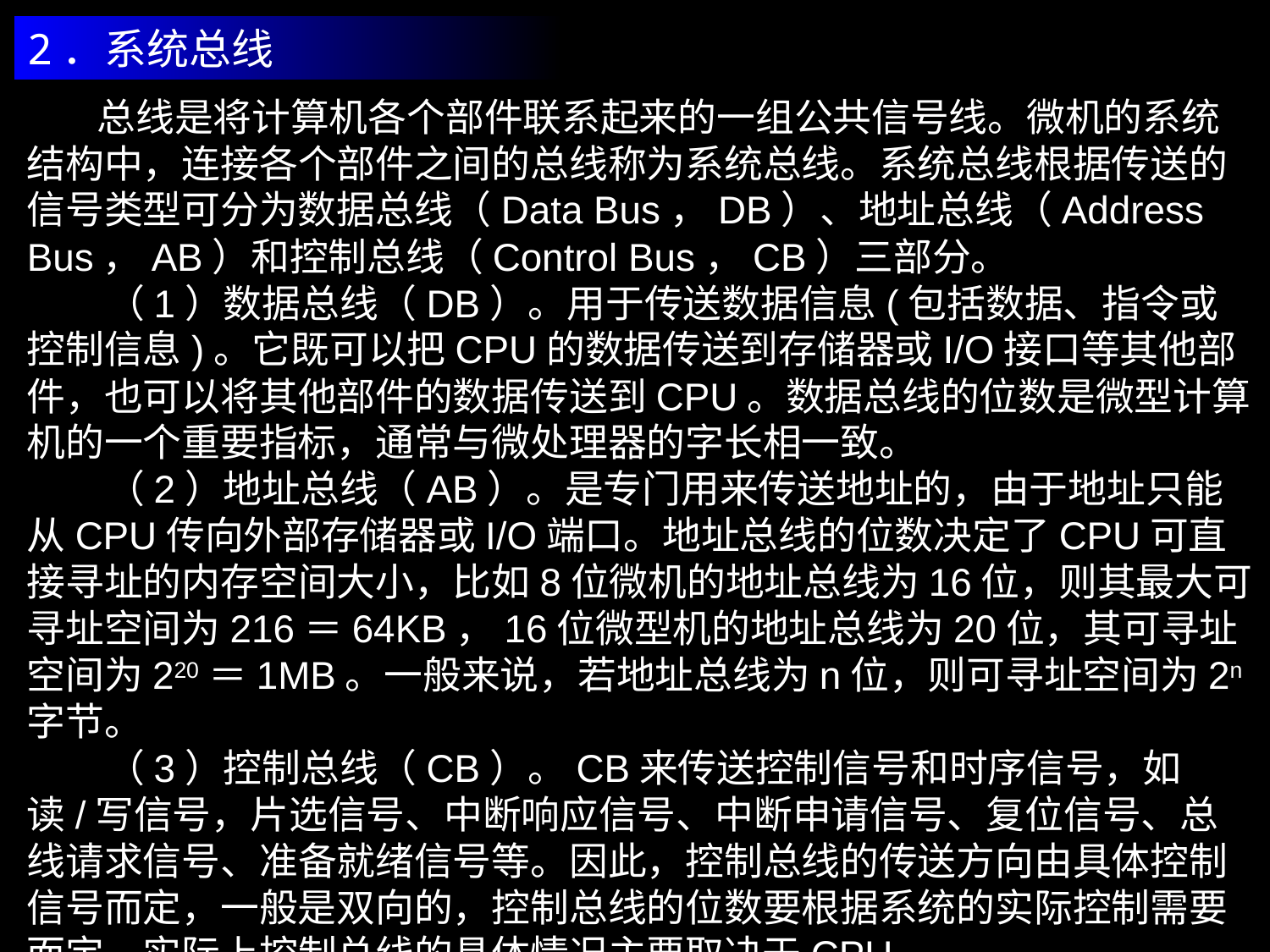

2．系统总线
       总线是将计算机各个部件联系起来的一组公共信号线。微机的系统结构中，连接各个部件之间的总线称为系统总线。系统总线根据传送的信号类型可分为数据总线（Data Bus，DB）、地址总线（Address Bus，AB）和控制总线（Control Bus，CB）三部分。
        （1）数据总线（DB）。用于传送数据信息(包括数据、指令或控制信息)。它既可以把CPU的数据传送到存储器或I/O接口等其他部件，也可以将其他部件的数据传送到CPU。数据总线的位数是微型计算机的一个重要指标，通常与微处理器的字长相一致。
        （2）地址总线（AB）。是专门用来传送地址的，由于地址只能从CPU传向外部存储器或I/O端口。地址总线的位数决定了CPU可直接寻址的内存空间大小，比如8位微机的地址总线为16位，则其最大可寻址空间为216＝64KB，16位微型机的地址总线为20位，其可寻址空间为220＝1MB。一般来说，若地址总线为n位，则可寻址空间为2n字节。
        （3）控制总线（CB）。CB来传送控制信号和时序信号，如读/写信号，片选信号、中断响应信号、中断申请信号、复位信号、总线请求信号、准备就绪信号等。因此，控制总线的传送方向由具体控制信号而定，一般是双向的，控制总线的位数要根据系统的实际控制需要而定。实际上控制总线的具体情况主要取决于CPU。